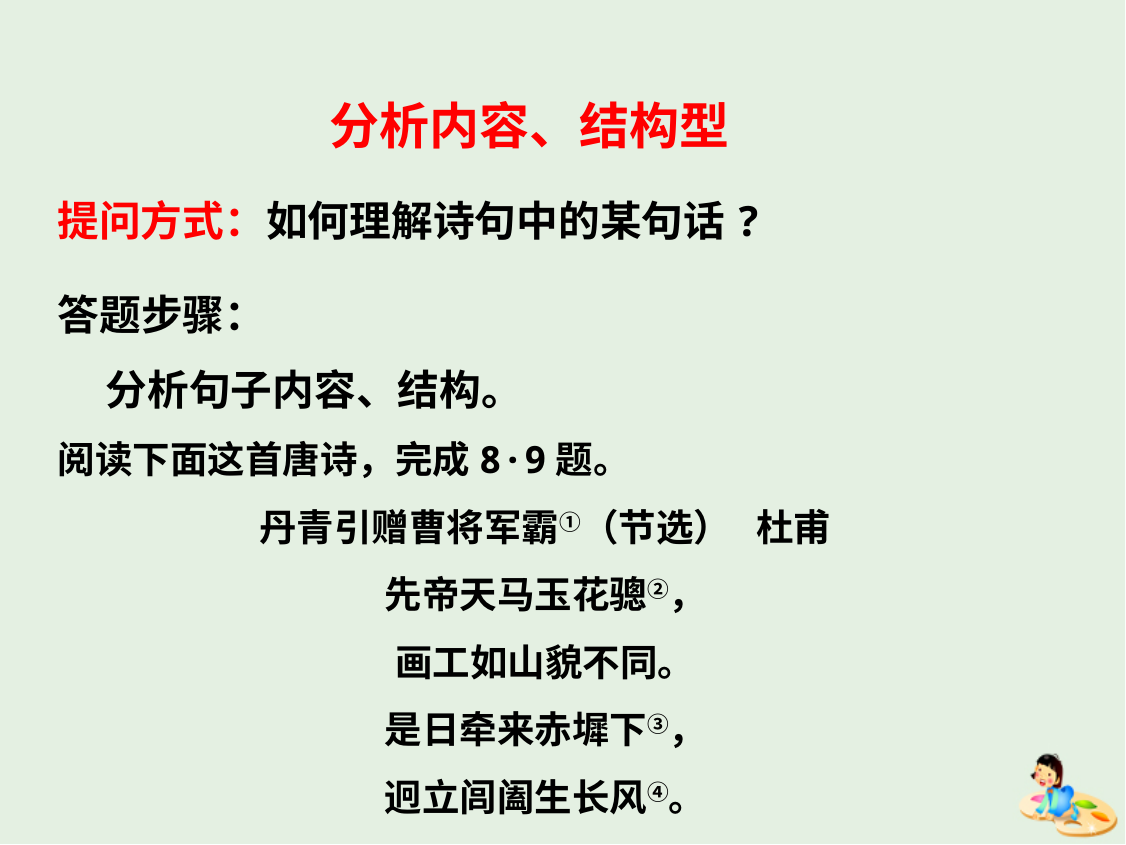

分析内容、结构型
提问方式：如何理解诗句中的某句话?
答题步骤：
    分析句子内容、结构。
阅读下面这首唐诗，完成8·9题。
丹青引赠曹将军霸①（节选）   杜甫
先帝天马玉花骢②，
画工如山貌不同。
是日牵来赤墀下③，
迥立闾阖生长风④。